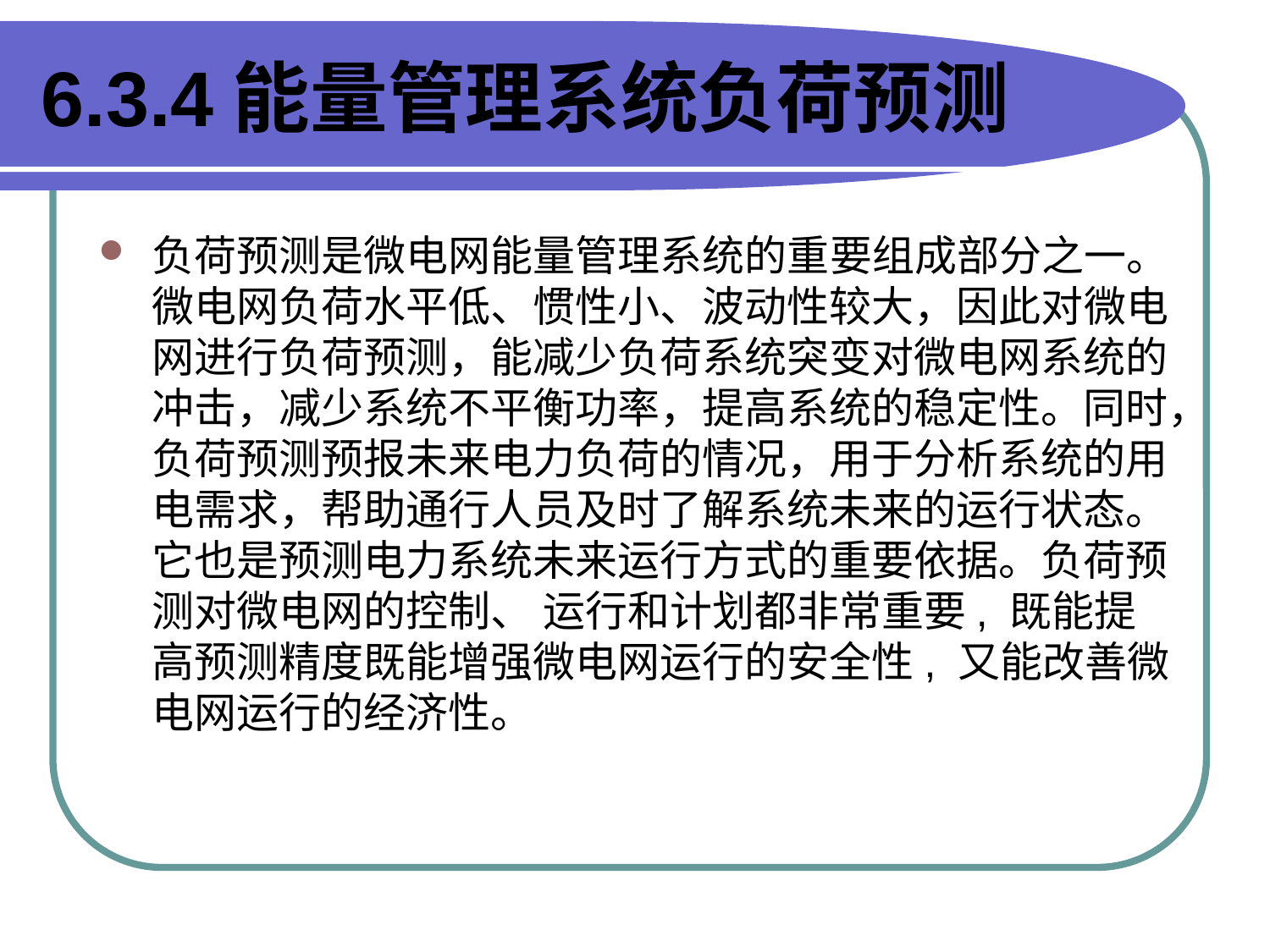

# 6.3.4能量管理系统负荷预测
负荷预测是微电网能量管理系统的重要组成部分之一。微电网负荷水平低、惯性小、波动性较大，因此对微电网进行负荷预测，能减少负荷系统突变对微电网系统的冲击，减少系统不平衡功率，提高系统的稳定性。同时，负荷预测预报未来电力负荷的情况，用于分析系统的用电需求，帮助通行人员及时了解系统未来的运行状态。它也是预测电力系统未来运行方式的重要依据。负荷预测对微电网的控制、 运行和计划都非常重要, 既能提高预测精度既能增强微电网运行的安全性, 又能改善微电网运行的经济性。
129